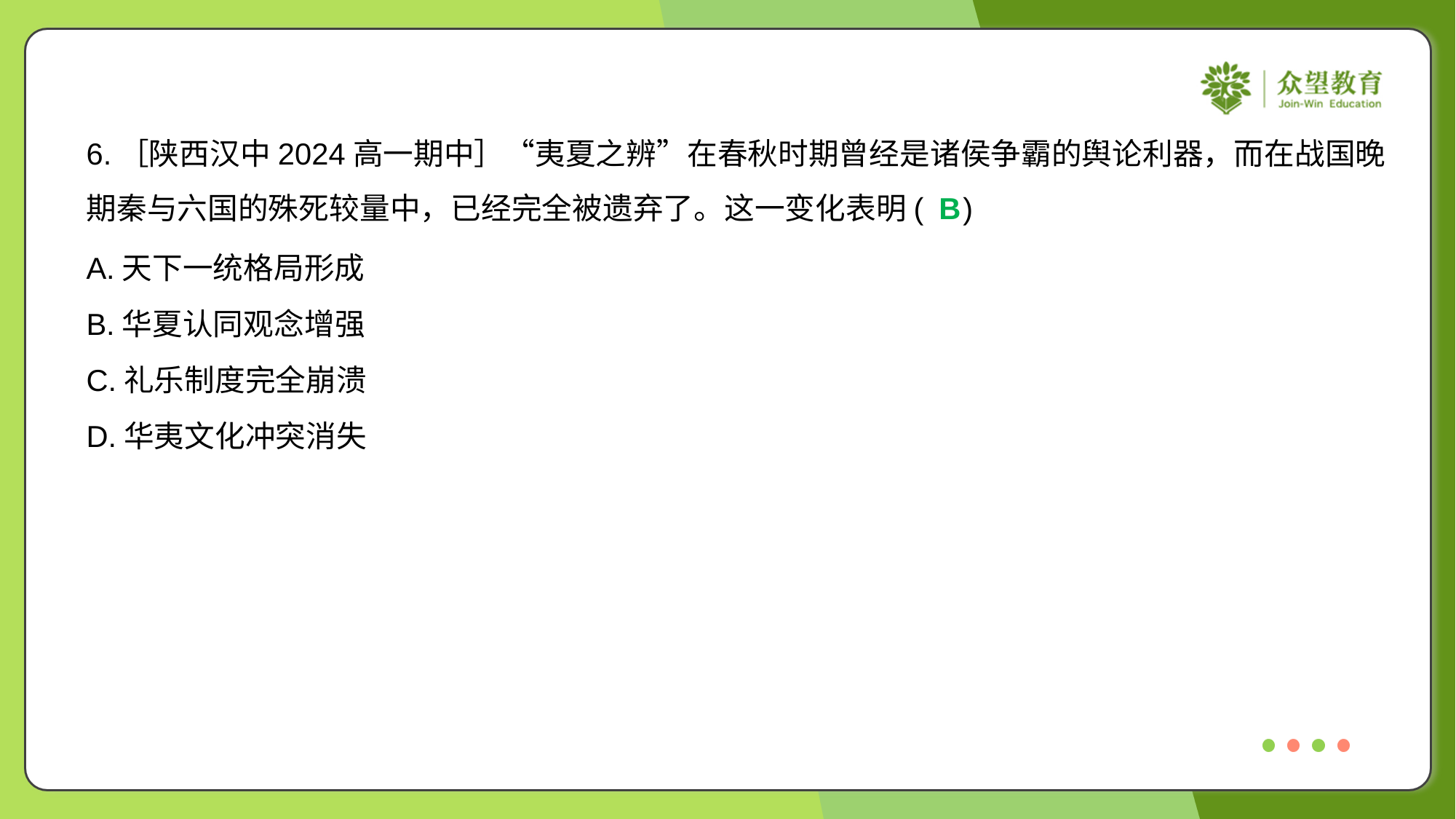

6.［陕西汉中2024高一期中］“夷夏之辨”在春秋时期曾经是诸侯争霸的舆论利器，而在战国晚
期秦与六国的殊死较量中，已经完全被遗弃了。这一变化表明(     )
B
A.天下一统格局形成
B.华夏认同观念增强
C.礼乐制度完全崩溃
D.华夷文化冲突消失